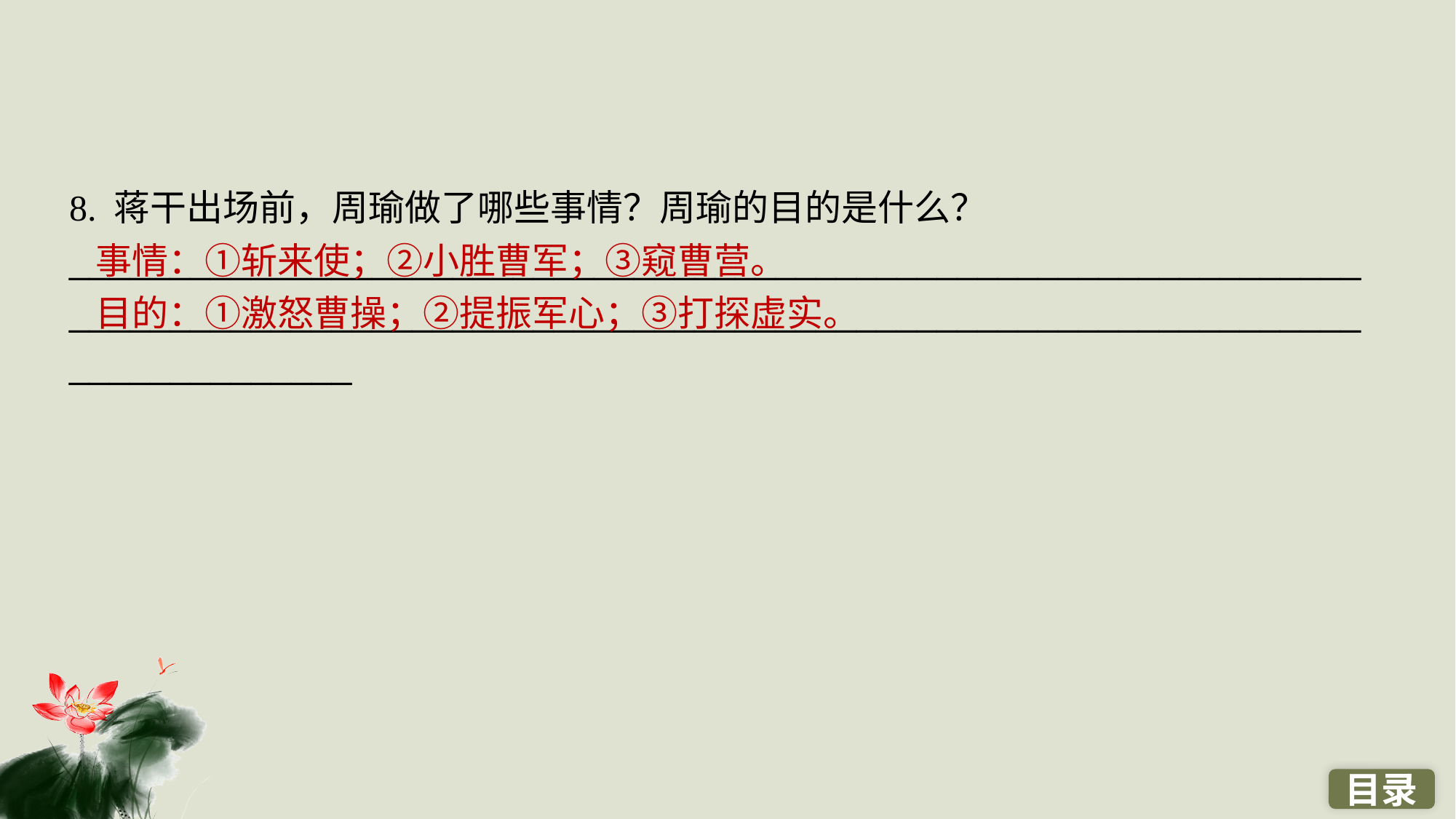

8. 蒋干出场前，周瑜做了哪些事情？周瑜的目的是什么？
______________________________________________________________________________________________________________________________________________
事情：①斩来使；②小胜曹军；③窥曹营。
目的：①激怒曹操；②提振军心；③打探虚实。